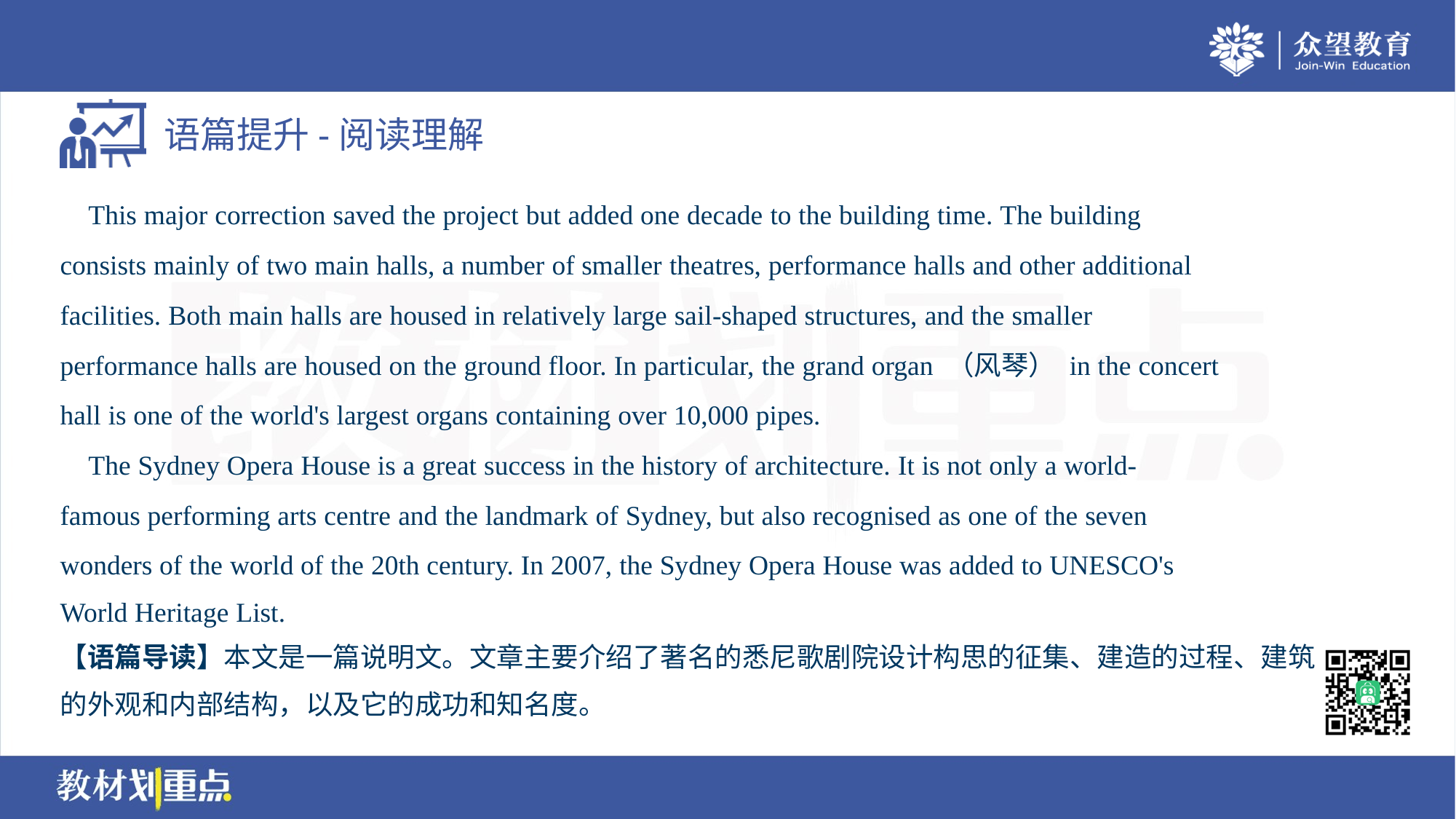

This major correction saved the project but added one decade to the building time. The building
consists mainly of two main halls, a number of smaller theatres, performance halls and other additional
facilities. Both main halls are housed in relatively large sail-shaped structures, and the smaller
performance halls are housed on the ground floor. In particular, the grand organ （风琴） in the concert
hall is one of the world's largest organs containing over 10,000 pipes.
    The Sydney Opera House is a great success in the history of architecture. It is not only a world-
famous performing arts centre and the landmark of Sydney, but also recognised as one of the seven
wonders of the world of the 20th century. In 2007, the Sydney Opera House was added to UNESCO's
World Heritage List.
【语篇导读】本文是一篇说明文。文章主要介绍了著名的悉尼歌剧院设计构思的征集、建造的过程、建筑
的外观和内部结构，以及它的成功和知名度。